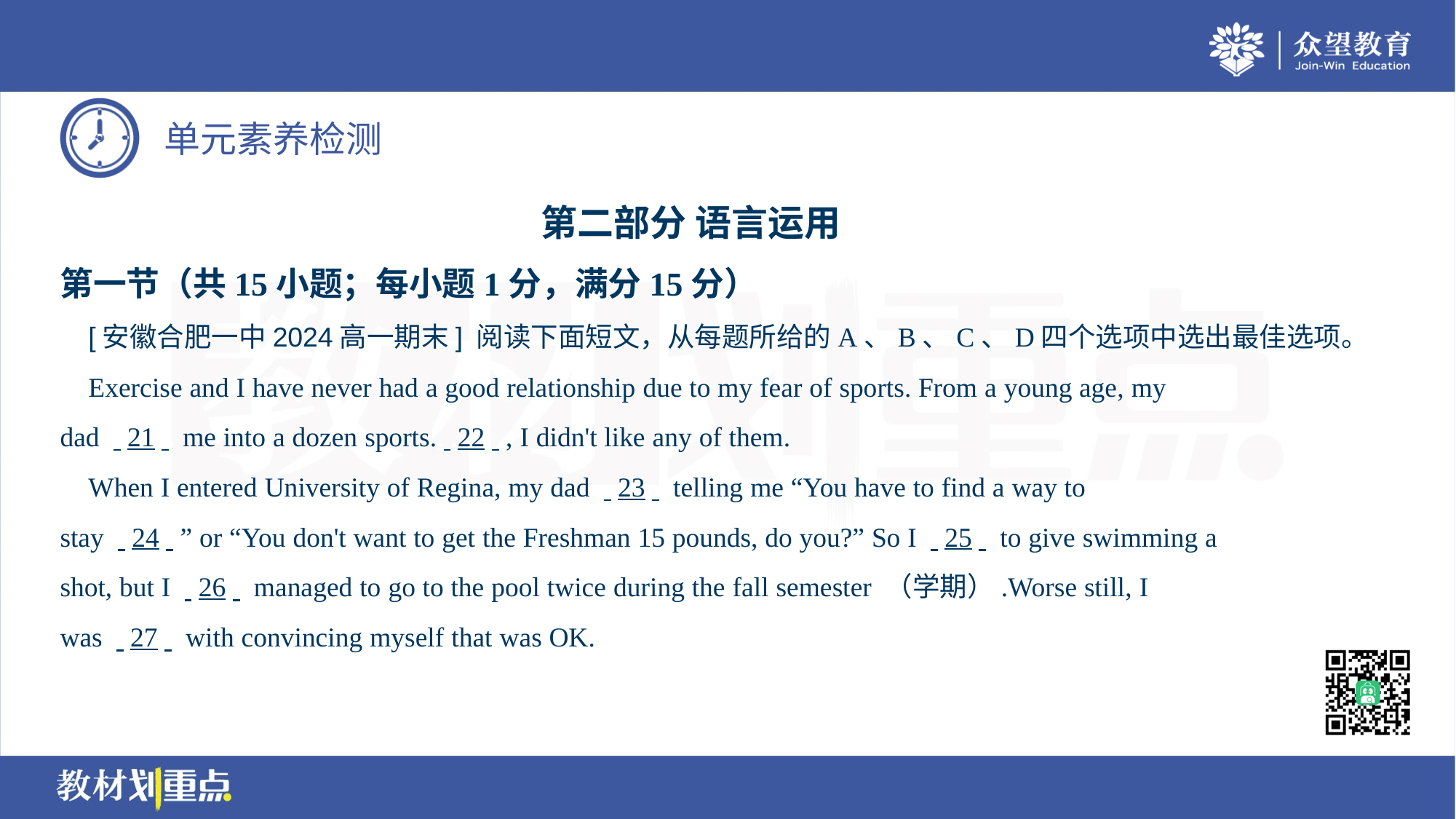

第二部分 语言运用
第一节（共15小题；每小题1分，满分15分）
    [安徽合肥一中2024高一期末] 阅读下面短文，从每题所给的A、B、C、D四个选项中选出最佳选项。
    Exercise and I have never had a good relationship due to my fear of sports. From a young age, my
dad . .21. . me into a dozen sports.. .22. ., I didn't like any of them.
    When I entered University of Regina, my dad . .23. . telling me “You have to find a way to
stay . .24. .” or “You don't want to get the Freshman 15 pounds, do you?” So I . .25. . to give swimming a
shot, but I . .26. . managed to go to the pool twice during the fall semester （学期）.Worse still, I
was . .27. . with convincing myself that was OK.